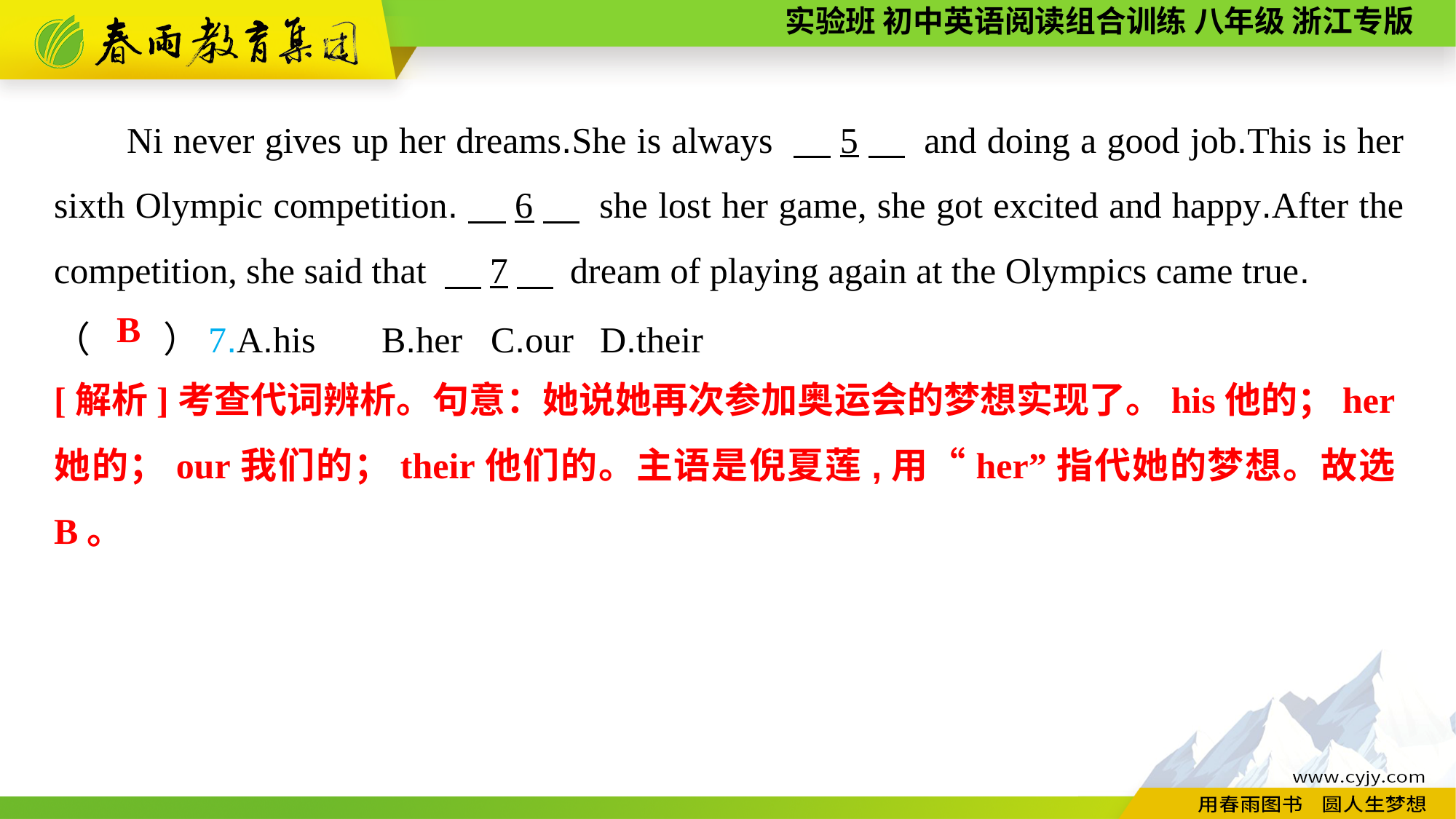

Ni never gives up her dreams.She is always 　5　 and doing a good job.This is her sixth Olympic competition.　6　 she lost her game, she got excited and happy.After the competition, she said that 　7　 dream of playing again at the Olympics came true.
（　　）7.A.his	B.her	C.our	D.their
B
[解析]考查代词辨析。句意：她说她再次参加奥运会的梦想实现了。his他的；her她的；our我们的；their他们的。主语是倪夏莲,用“her”指代她的梦想。故选B。